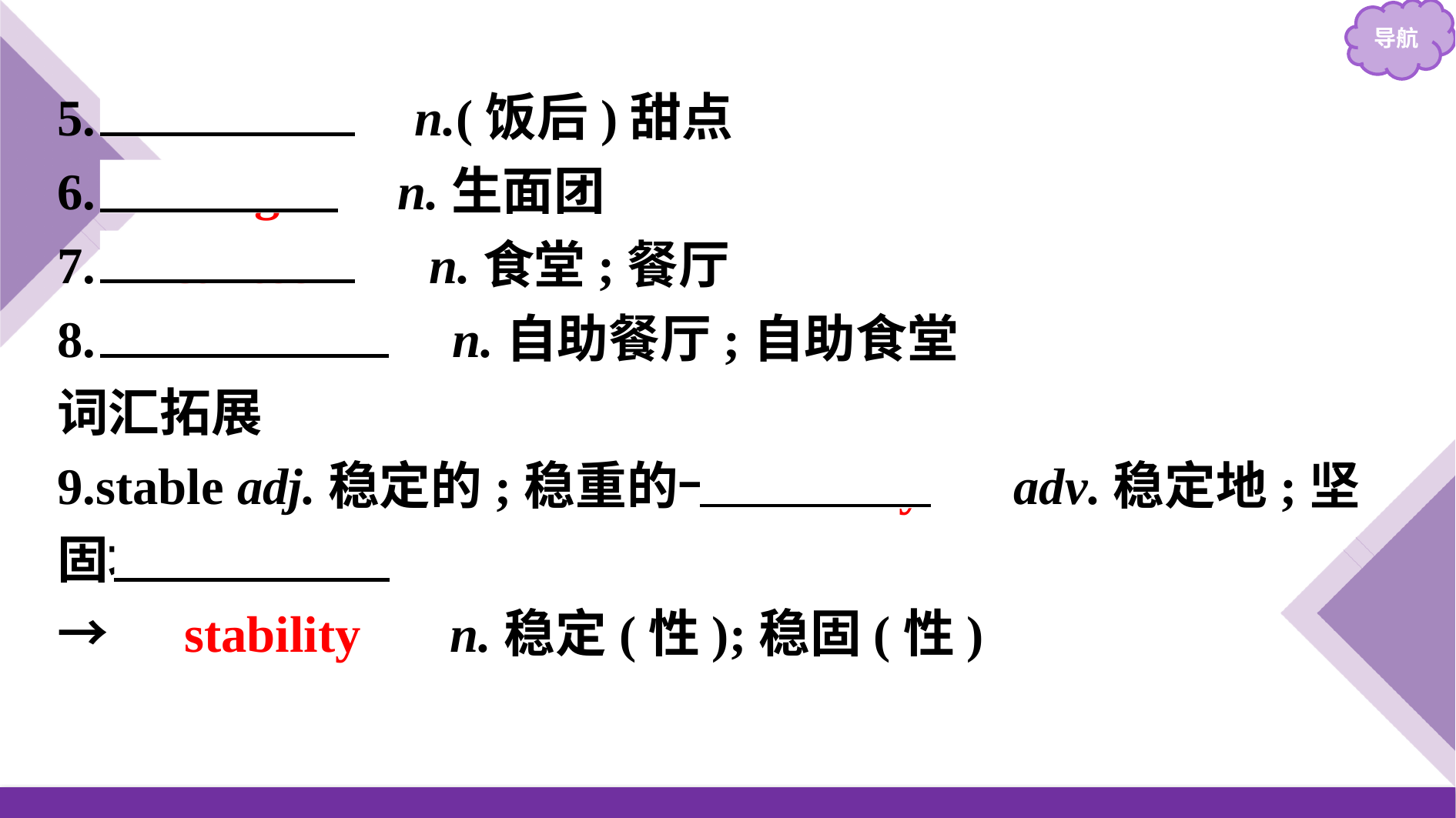

5.　dessert　 n.(饭后)甜点
6.　dough　 n.生面团
7.　canteen　 n.食堂;餐厅
8.　cafeteria　 n.自助餐厅;自助食堂
词汇拓展
9.stable adj.稳定的;稳重的→　stably　 adv.稳定地;坚固地
→　stability　 n.稳定(性);稳固(性)